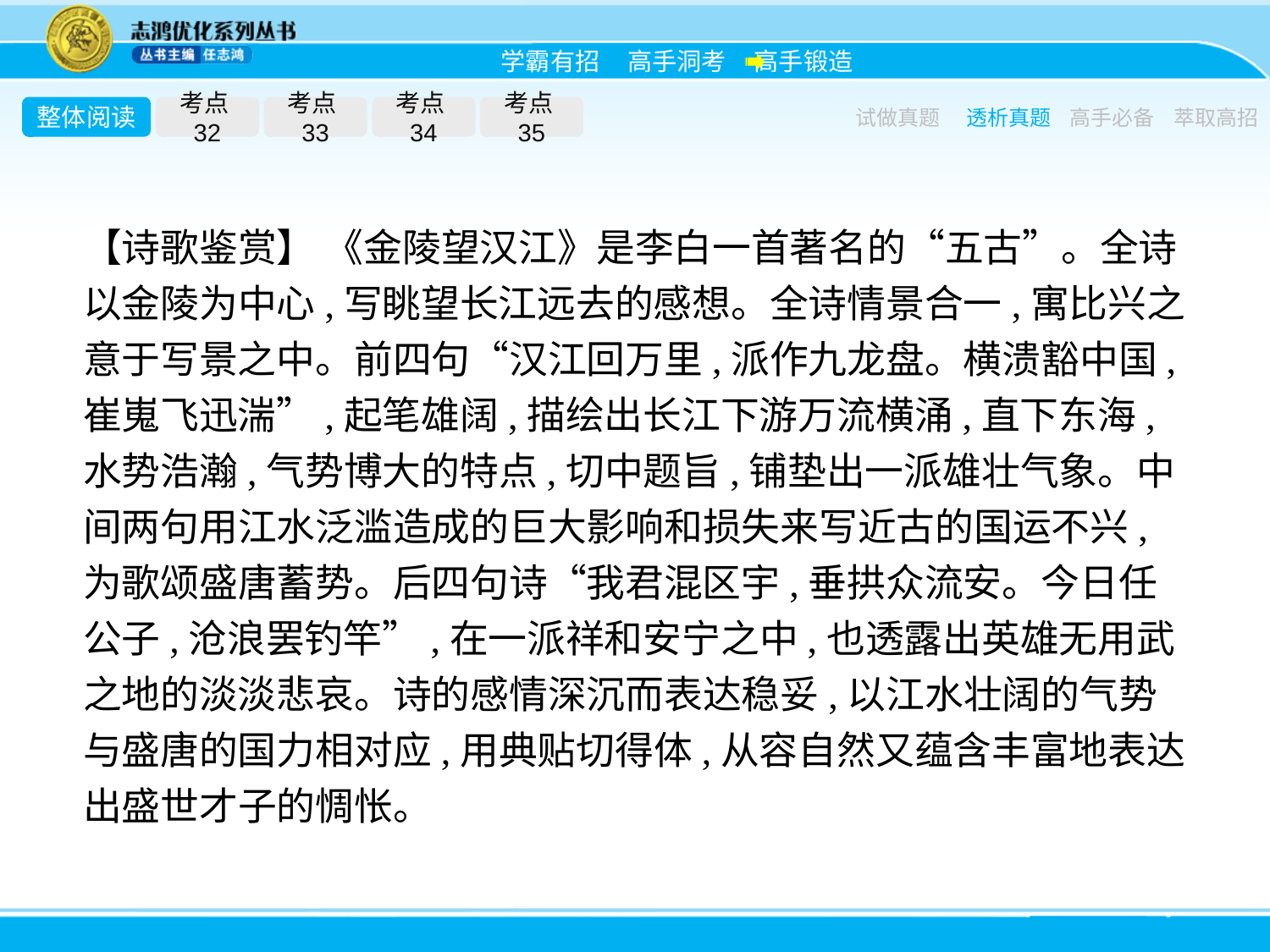

整体阅读
考点32
考点33
考点34
考点35
试做真题
透析真题
高手必备
萃取高招
【诗歌鉴赏】 《金陵望汉江》是李白一首著名的“五古”。全诗以金陵为中心,写眺望长江远去的感想。全诗情景合一,寓比兴之意于写景之中。前四句“汉江回万里,派作九龙盘。横溃豁中国,崔嵬飞迅湍”,起笔雄阔,描绘出长江下游万流横涌,直下东海,水势浩瀚,气势博大的特点,切中题旨,铺垫出一派雄壮气象。中间两句用江水泛滥造成的巨大影响和损失来写近古的国运不兴,为歌颂盛唐蓄势。后四句诗“我君混区宇,垂拱众流安。今日任公子,沧浪罢钓竿”,在一派祥和安宁之中,也透露出英雄无用武之地的淡淡悲哀。诗的感情深沉而表达稳妥,以江水壮阔的气势与盛唐的国力相对应,用典贴切得体,从容自然又蕴含丰富地表达出盛世才子的惆怅。